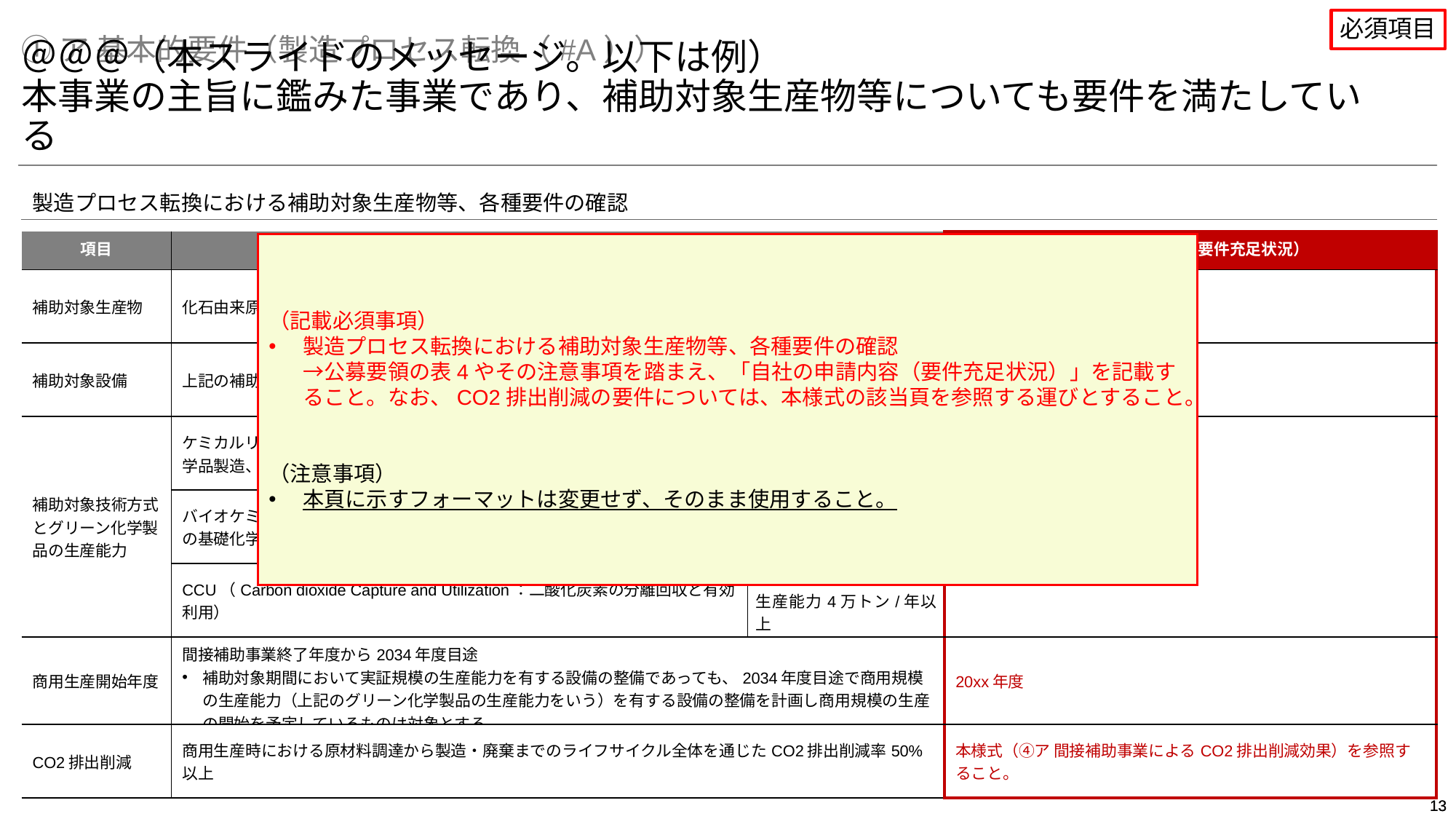

必須項目
①ア 基本的要件（製造プロセス転換（#A））
＠＠＠（本スライドのメッセージ。以下は例）
本事業の主旨に鑑みた事業であり、補助対象生産物等についても要件を満たしている
製造プロセス転換における補助対象生産物等、各種要件の確認
| 項目 | 要件 |  | 自社の申請内容（要件充足状況） |
| --- | --- | --- | --- |
| 補助対象生産物 | 化石由来原料不使用の化学製品（CCUの場合は、低炭素水素等を原料とした化学製品とする） |  | xx |
| 補助対象設備 | 上記の補助対象生産物製造設備及びそれに関連する附帯設備 |  | xx |
| 補助対象技術方式とグリーン化学製品の生産能力 | ケミカルリサイクル（例：廃プラスチックを原料とした熱分解油由来の基礎化学品製造、廃プラスチックからの基礎化学品製造等） | （生産能力要件） 生産能力4万トン/年以上 | （技術方式）xx （生産能力）x万トン/年 |
|  | バイオケミカル（例：パルプ等からのエタノール製造、バイオエタノールからの基礎化学品製造等） | （生産能力要件） 生産能力3万トン/年以上 |  |
|  | CCU（Carbon dioxide Capture and Utilization：二酸化炭素の分離回収と有効利用） | （生産能力要件） 生産能力4万トン/年以上 |  |
| 商用生産開始年度 | 間接補助事業終了年度から2034年度目途 補助対象期間において実証規模の生産能力を有する設備の整備であっても、2034年度目途で商用規模の生産能力（上記のグリーン化学製品の生産能力をいう）を有する設備の整備を計画し商用規模の生産の開始を予定しているものは対象とする |  | 20xx年度 |
| CO2排出削減 | 商用生産時における原材料調達から製造・廃棄までのライフサイクル全体を通じたCO2排出削減率50%以上 |  | 本様式（④ア 間接補助事業によるCO2排出削減効果）を参照すること。 |
（記載必須事項）
製造プロセス転換における補助対象生産物等、各種要件の確認
→公募要領の表4やその注意事項を踏まえ、「自社の申請内容（要件充足状況）」を記載すること。なお、CO2排出削減の要件については、本様式の該当頁を参照する運びとすること。
（注意事項）
本頁に示すフォーマットは変更せず、そのまま使用すること。